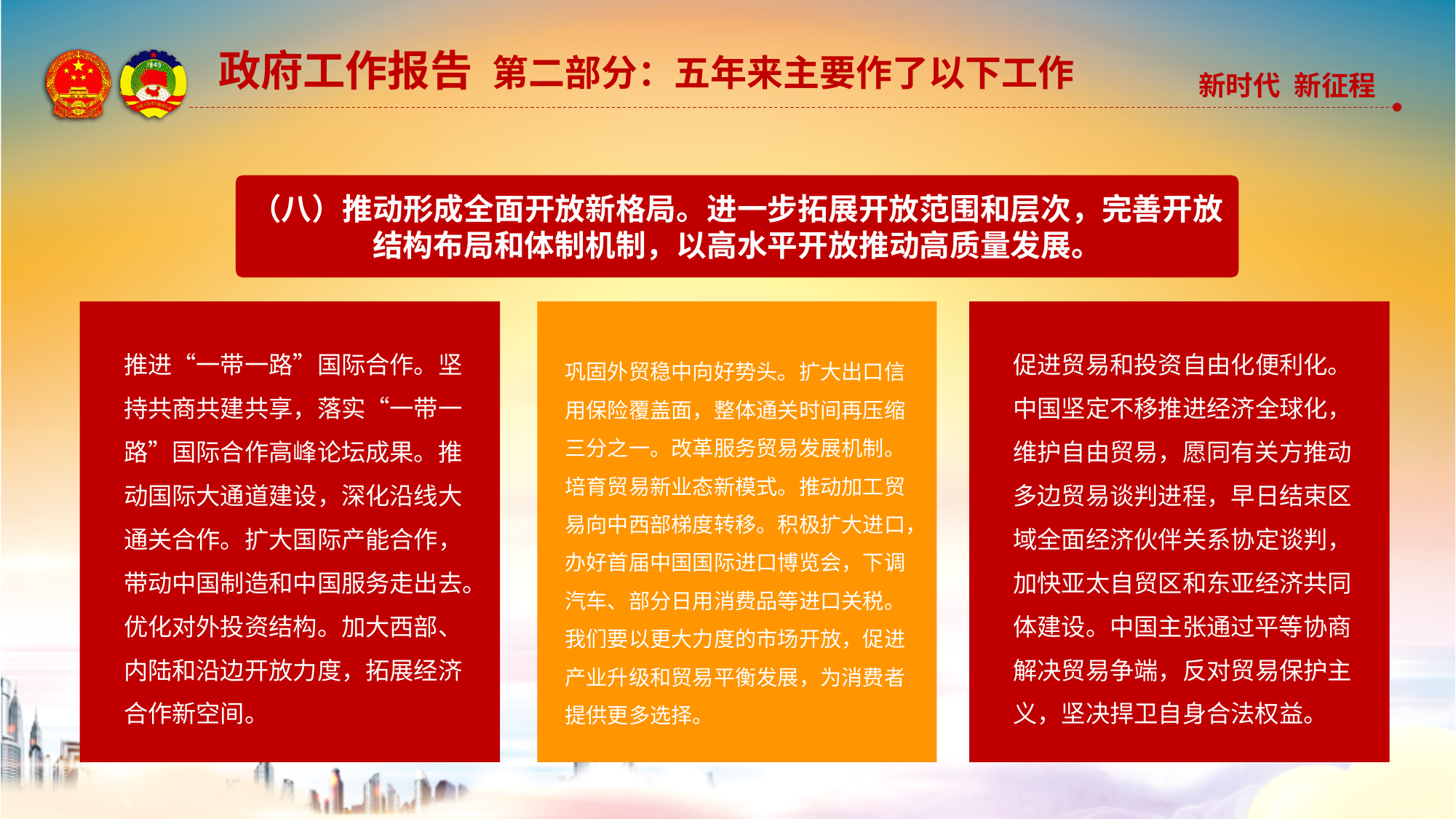

政府工作报告  第二部分：五年来主要作了以下工作

（八）推动形成全面开放新格局。进一步拓展开放范围和层次，完善开放结构布局和体制机制，以高水平开放推动高质量发展。

推进“一带一路”国际合作。坚持共商共建共享，落实“一带一路”国际合作高峰论坛成果。推动国际大通道建设，深化沿线大通关合作。扩大国际产能合作，带动中国制造和中国服务走出去。优化对外投资结构。加大西部、内陆和沿边开放力度，拓展经济合作新空间。
促进贸易和投资自由化便利化。中国坚定不移推进经济全球化，维护自由贸易，愿同有关方推动多边贸易谈判进程，早日结束区域全面经济伙伴关系协定谈判，加快亚太自贸区和东亚经济共同体建设。中国主张通过平等协商解决贸易争端，反对贸易保护主义，坚决捍卫自身合法权益。

巩固外贸稳中向好势头。扩大出口信用保险覆盖面，整体通关时间再压缩三分之一。改革服务贸易发展机制。培育贸易新业态新模式。推动加工贸易向中西部梯度转移。积极扩大进口，办好首届中国国际进口博览会，下调汽车、部分日用消费品等进口关税。我们要以更大力度的市场开放，促进产业升级和贸易平衡发展，为消费者提供更多选择。